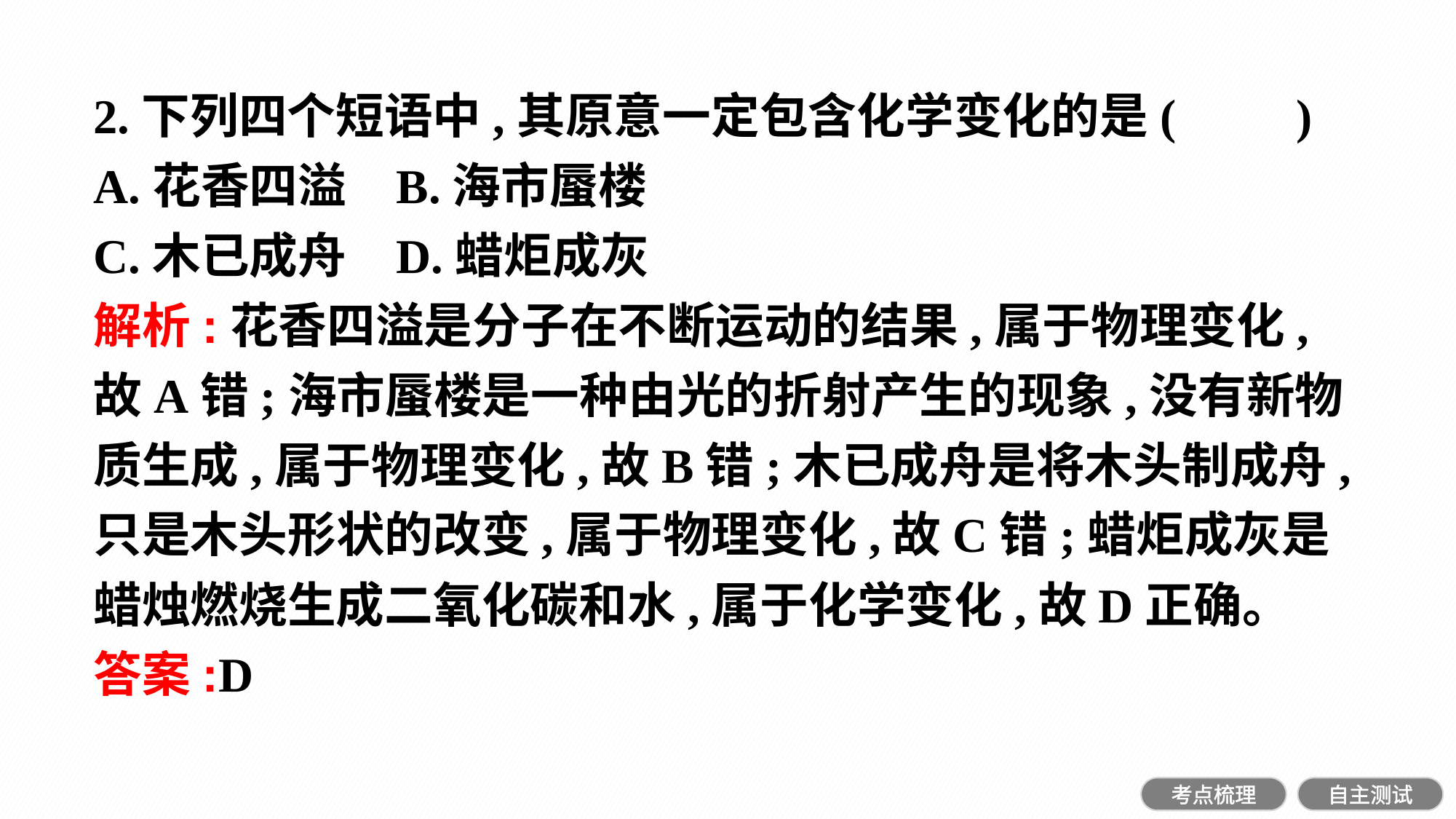

2.下列四个短语中,其原意一定包含化学变化的是(　　)
A.花香四溢	B.海市蜃楼
C.木已成舟	D.蜡炬成灰
解析:花香四溢是分子在不断运动的结果,属于物理变化,故A错;海市蜃楼是一种由光的折射产生的现象,没有新物质生成,属于物理变化,故B错;木已成舟是将木头制成舟,只是木头形状的改变,属于物理变化,故C错;蜡炬成灰是蜡烛燃烧生成二氧化碳和水,属于化学变化,故D正确。
答案:D